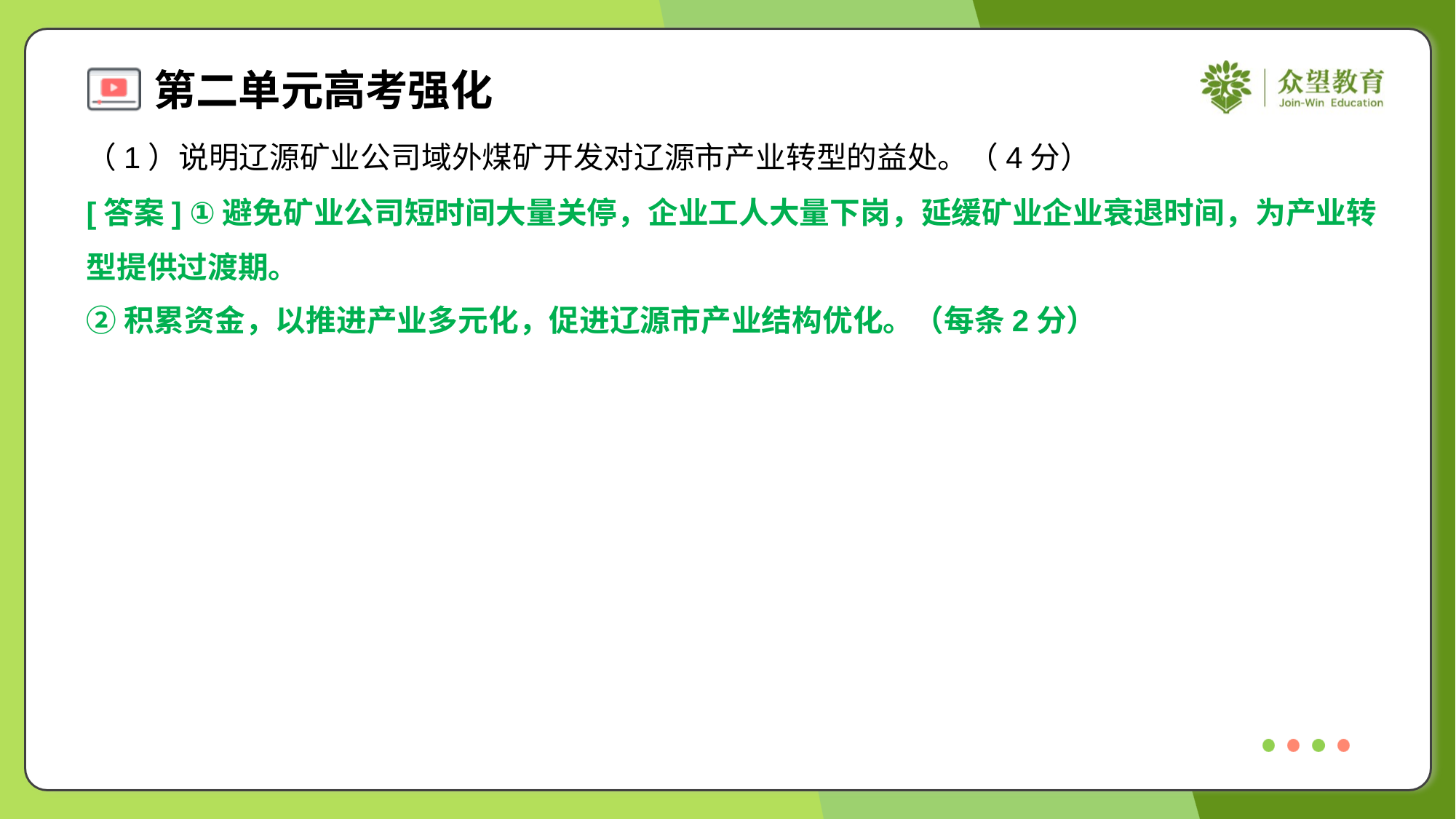

（1）说明辽源矿业公司域外煤矿开发对辽源市产业转型的益处。（4分）
[答案] ①避免矿业公司短时间大量关停，企业工人大量下岗，延缓矿业企业衰退时间，为产业转
型提供过渡期。
②积累资金，以推进产业多元化，促进辽源市产业结构优化。（每条2分）